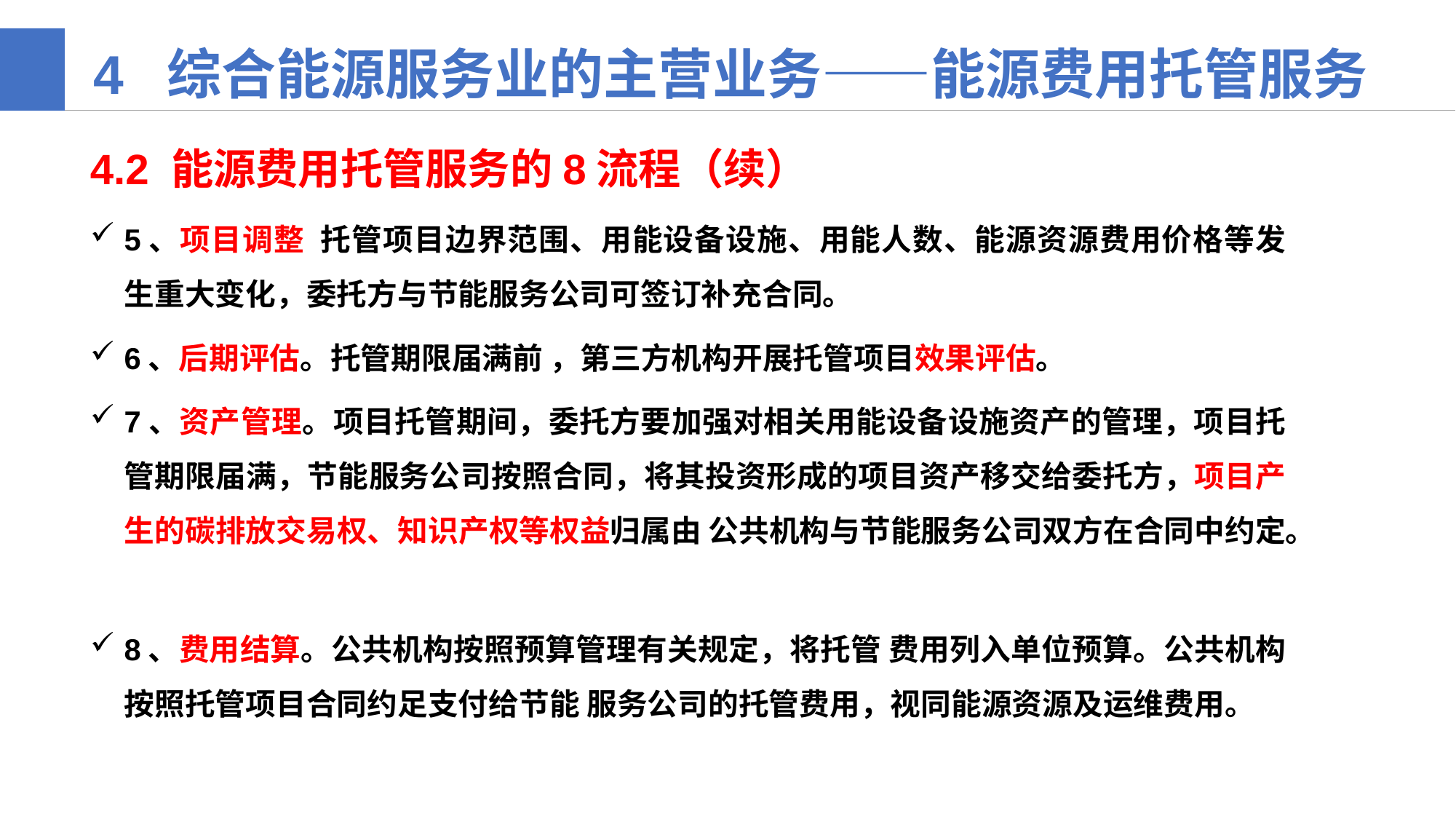

4  综合能源服务业的主营业务——能源费用托管服务
4.2 能源费用托管服务的8流程（续）
5、项目调整  托管项目边界范围、用能设备设施、用能人数、能源资源费用价格等发生重大变化，委托方与节能服务公司可签订补充合同。
6、后期评估。托管期限届满前 ，第三方机构开展托管项目效果评估。
7、资产管理。项目托管期间，委托方要加强对相关用能设备设施资产的管理，项目托管期限届满，节能服务公司按照合同，将其投资形成的项目资产移交给委托方，项目产生的碳排放交易权、知识产权等权益归属由 公共机构与节能服务公司双方在合同中约定。
8、费用结算。公共机构按照预算管理有关规定，将托管 费用列入单位预算。公共机构按照托管项目合同约足支付给节能 服务公司的托管费用，视同能源资源及运维费用。